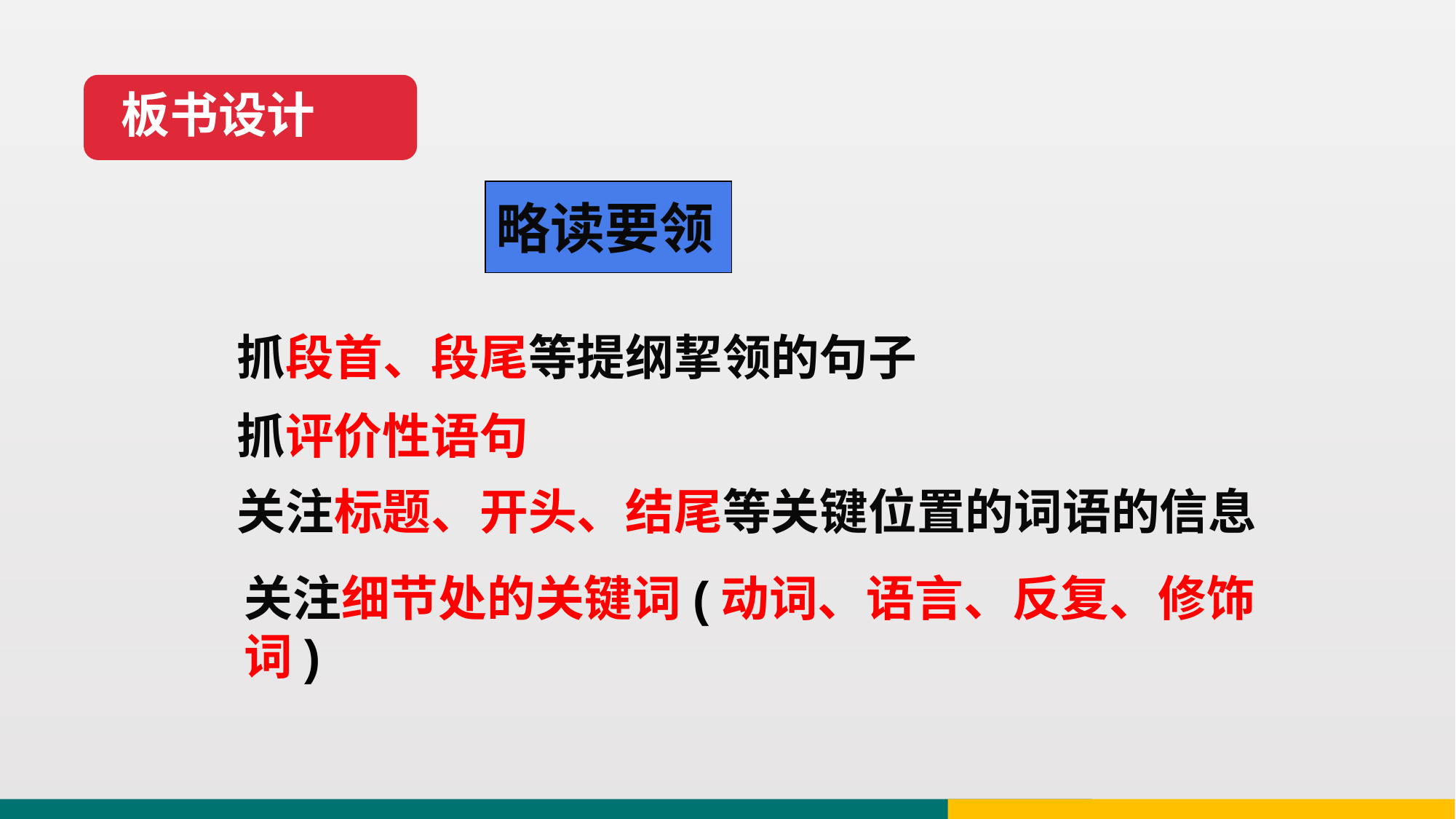

板书设计
略读要领
抓段首、段尾等提纲挈领的句子
抓评价性语句
关注标题、开头、结尾等关键位置的词语的信息
关注细节处的关键词(动词、语言、反复、修饰词)